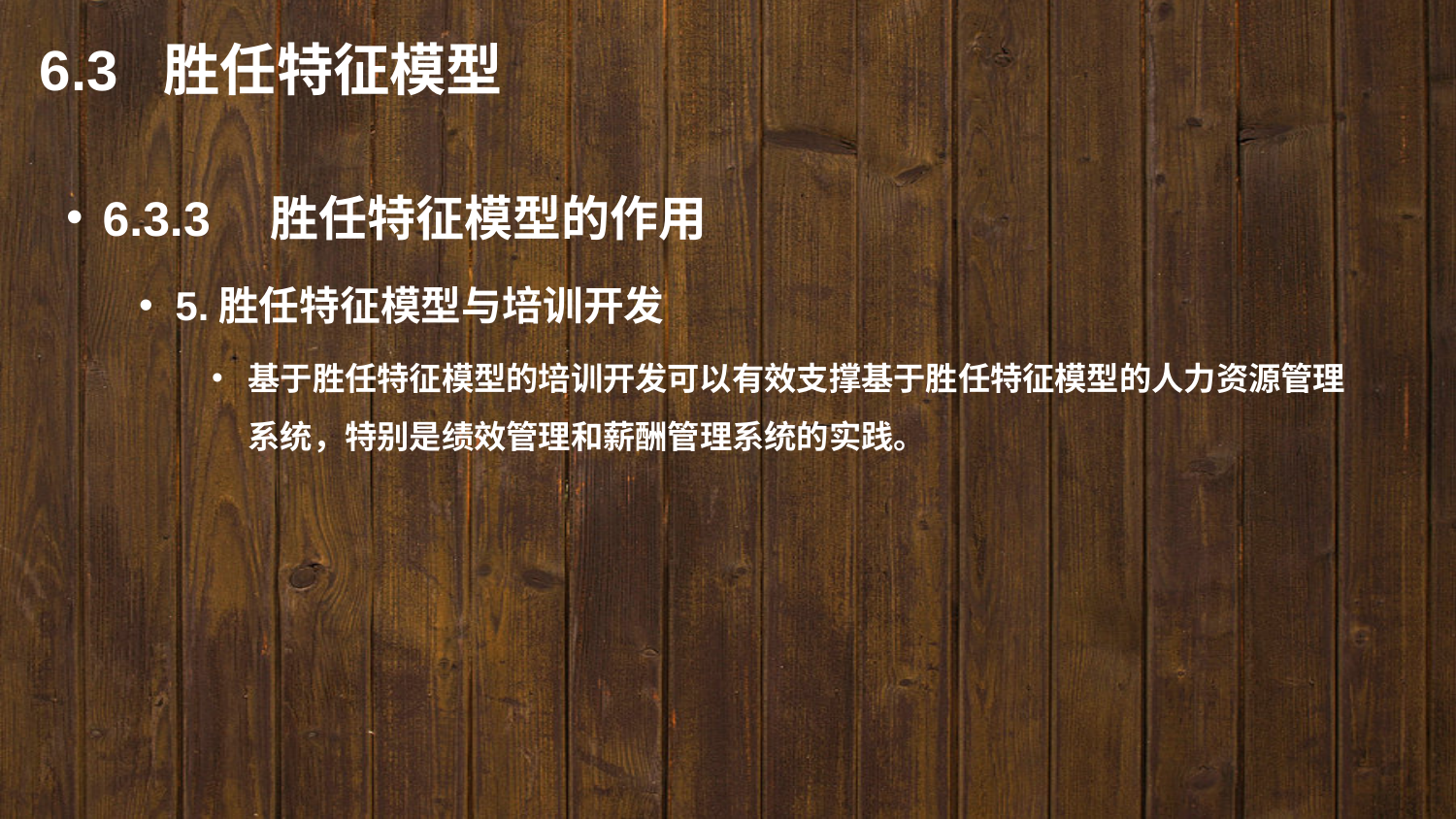

6.3  胜任特征模型
6.3.3　胜任特征模型的作用
5.胜任特征模型与培训开发
基于胜任特征模型的培训开发可以有效支撑基于胜任特征模型的人力资源管理系统，特别是绩效管理和薪酬管理系统的实践。